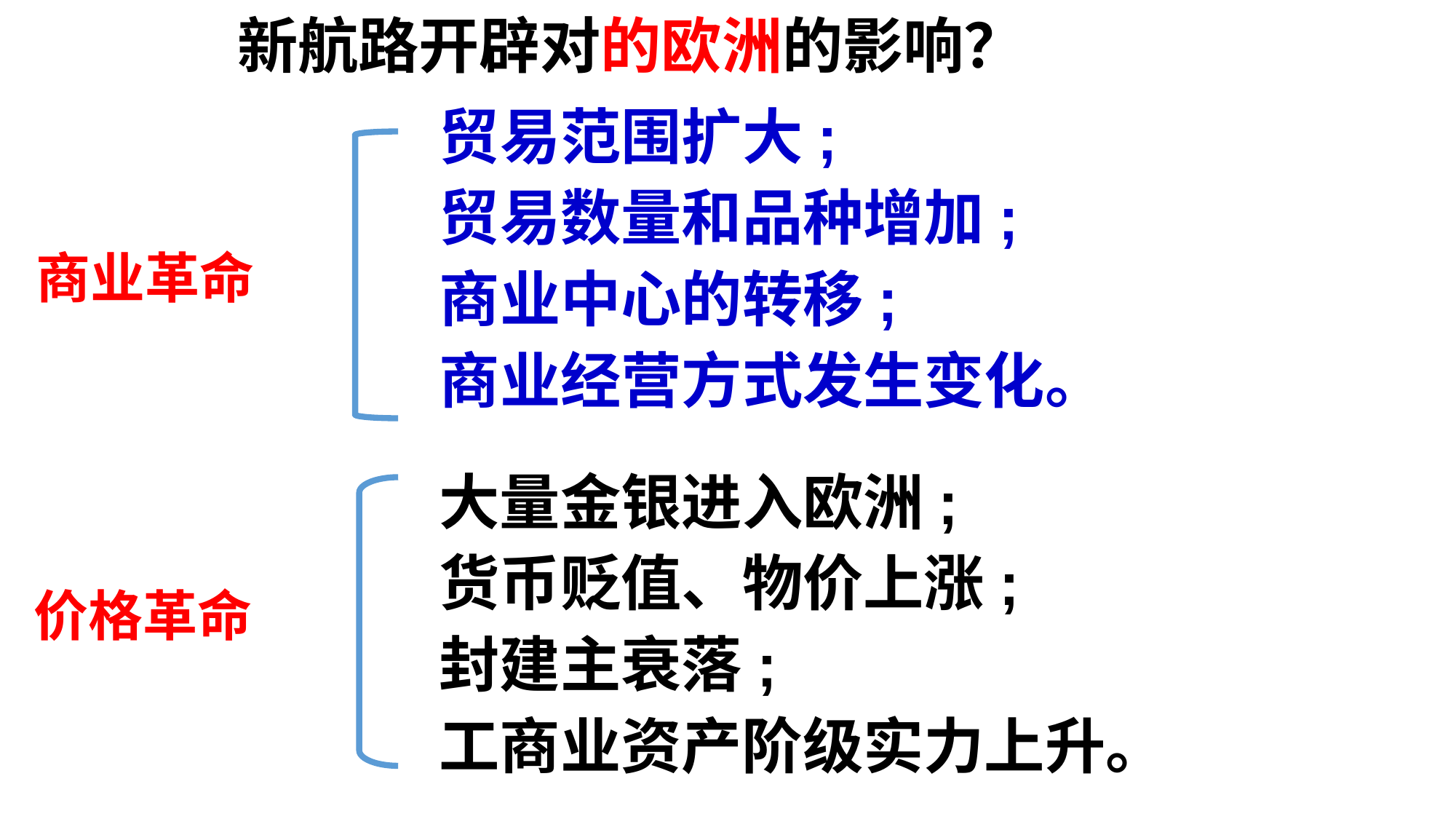

新航路开辟对的欧洲的影响？
贸易范围扩大;
贸易数量和品种增加;
商业中心的转移;
商业经营方式发生变化。

商业革命

大量金银进入欧洲;
货币贬值、物价上涨;
封建主衰落;
工商业资产阶级实力上升。

价格革命